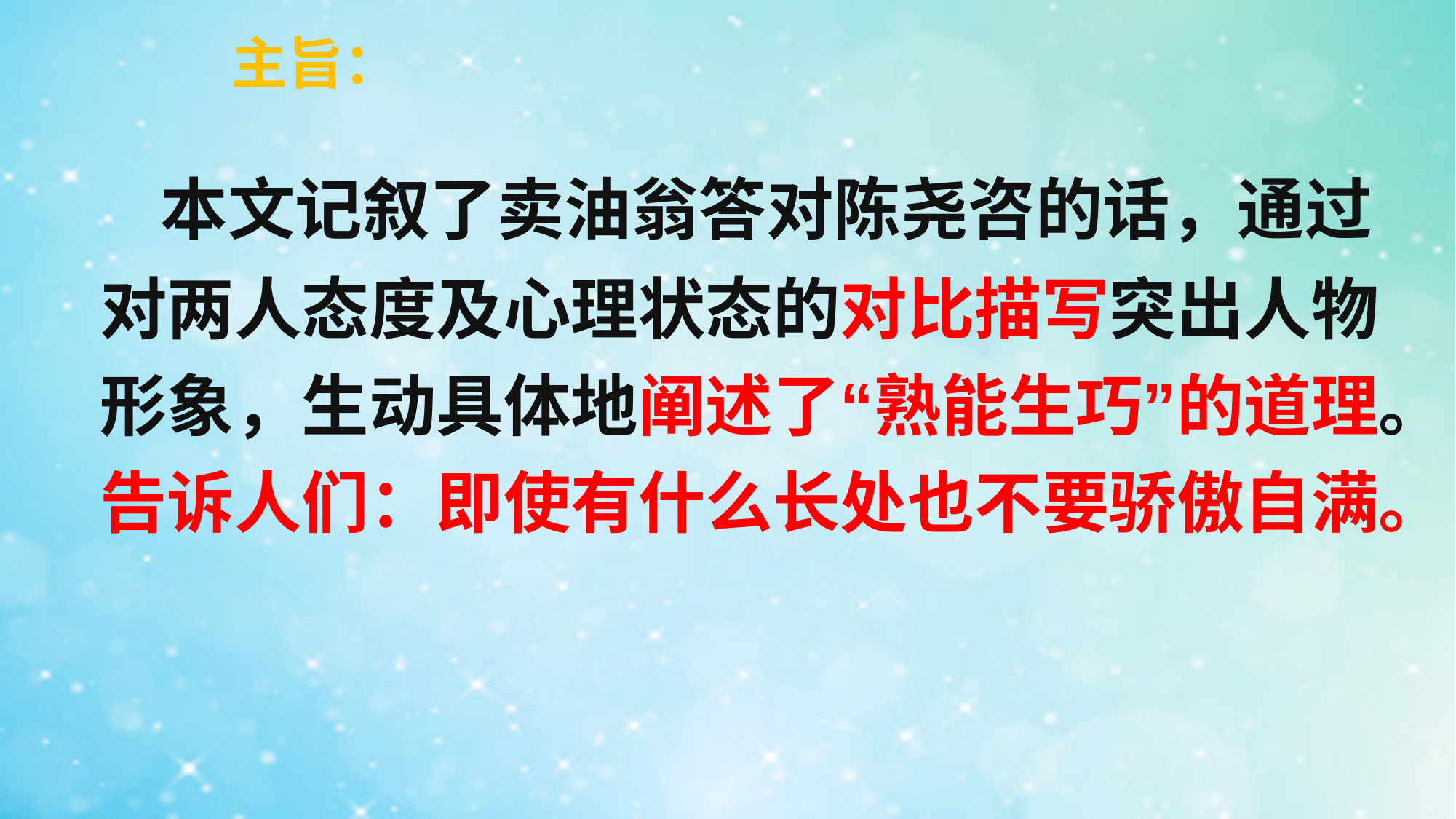

# 主旨：
   本文记叙了卖油翁答对陈尧咨的话，通过对两人态度及心理状态的对比描写突出人物形象，生动具体地阐述了“熟能生巧”的道理。告诉人们：即使有什么长处也不要骄傲自满。